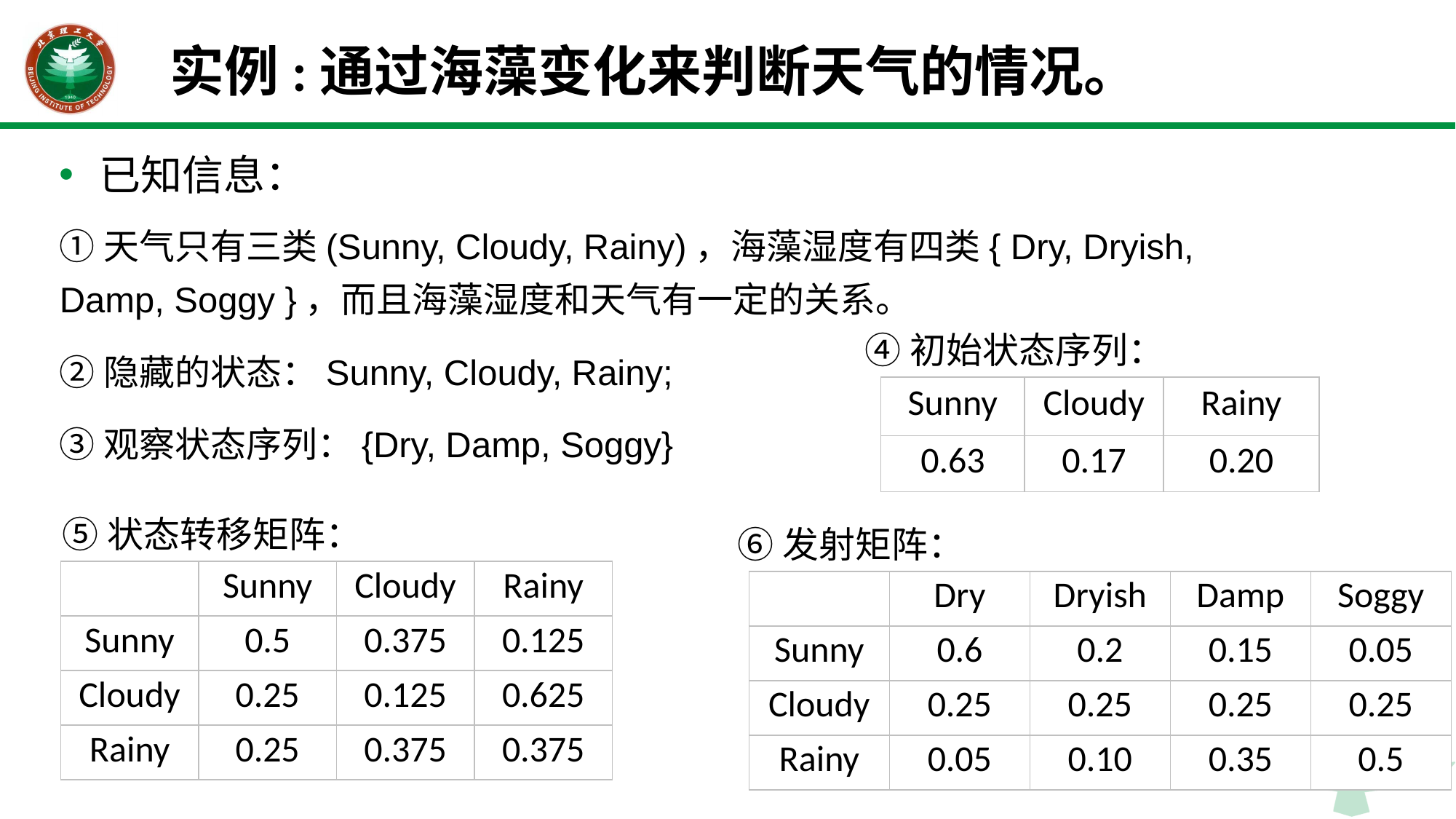

# 实例:通过海藻变化来判断天气的情况。
已知信息：
①天气只有三类(Sunny, Cloudy, Rainy)，海藻湿度有四类{ Dry, Dryish,  Damp, Soggy }，而且海藻湿度和天气有一定的关系。
②隐藏的状态：Sunny, Cloudy, Rainy;
③观察状态序列：{Dry, Damp, Soggy}

④初始状态序列：
| Sunny | Cloudy | Rainy |
| --- | --- | --- |
| 0.63 | 0.17 | 0.20 |
⑤状态转移矩阵：
⑥发射矩阵：
|  | Sunny | Cloudy | Rainy |
| --- | --- | --- | --- |
| Sunny | 0.5 | 0.375 | 0.125 |
| Cloudy | 0.25 | 0.125 | 0.625 |
| Rainy | 0.25 | 0.375 | 0.375 |
|  | Dry | Dryish | Damp | Soggy |
| --- | --- | --- | --- | --- |
| Sunny | 0.6 | 0.2 | 0.15 | 0.05 |
| Cloudy | 0.25 | 0.25 | 0.25 | 0.25 |
| Rainy | 0.05 | 0.10 | 0.35 | 0.5 |